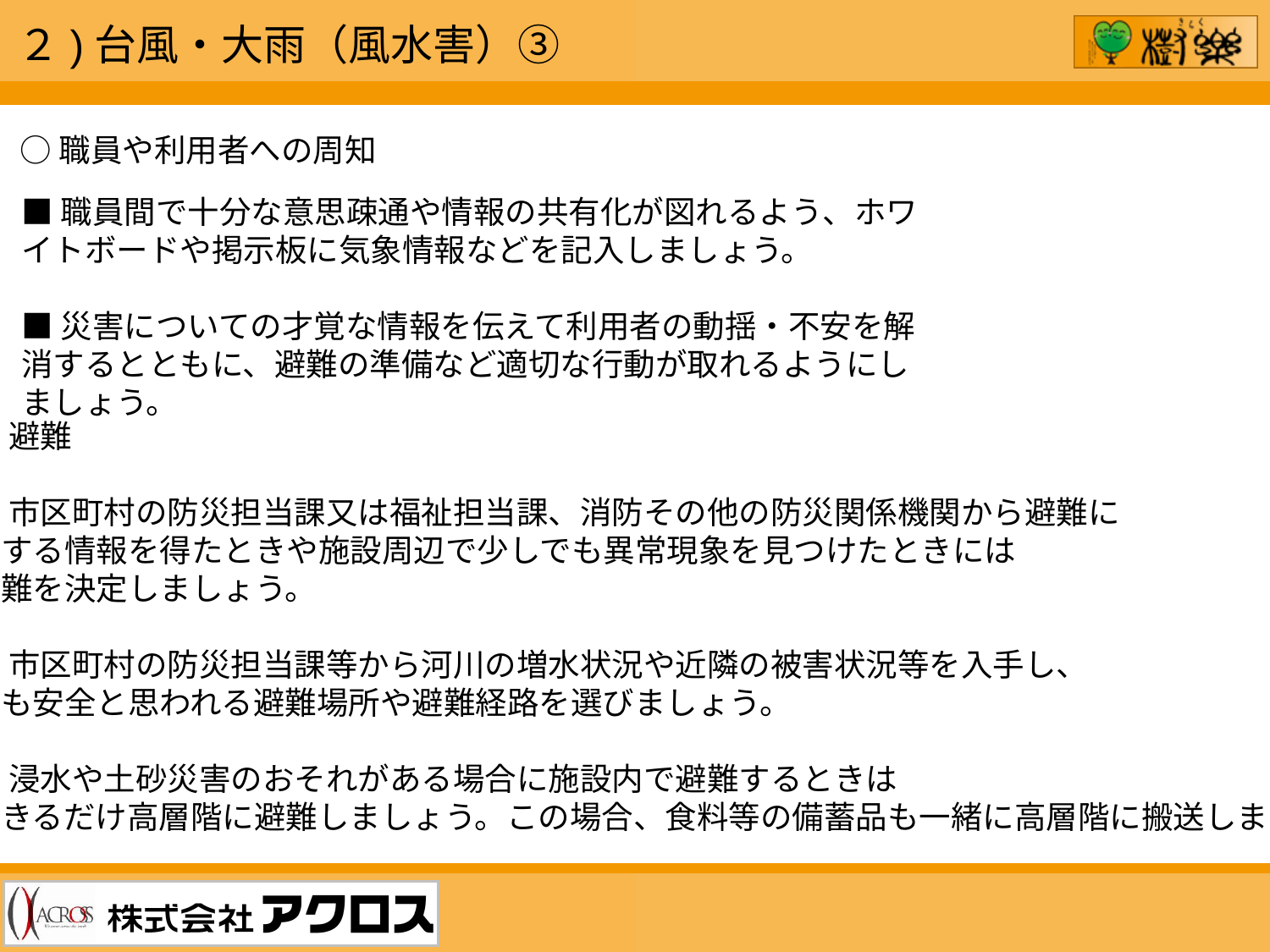

２)台風・大雨（風水害）③
○職員や利用者への周知
■職員間で十分な意思疎通や情報の共有化が図れるよう、ホワイトボードや掲示板に気象情報などを記入しましょう。

■災害についての才覚な情報を伝えて利用者の動揺・不安を解消するとともに、避難の準備など適切な行動が取れるようにしましょう。
○避難

■市区町村の防災担当課又は福祉担当課、消防その他の防災関係機関から避難に
関する情報を得たときや施設周辺で少しでも異常現象を見つけたときには
避難を決定しましょう。

■市区町村の防災担当課等から河川の増水状況や近隣の被害状況等を入手し、
最も安全と思われる避難場所や避難経路を選びましょう。

■浸水や土砂災害のおそれがある場合に施設内で避難するときは
できるだけ高層階に避難しましょう。この場合、食料等の備蓄品も一緒に高層階に搬送します。